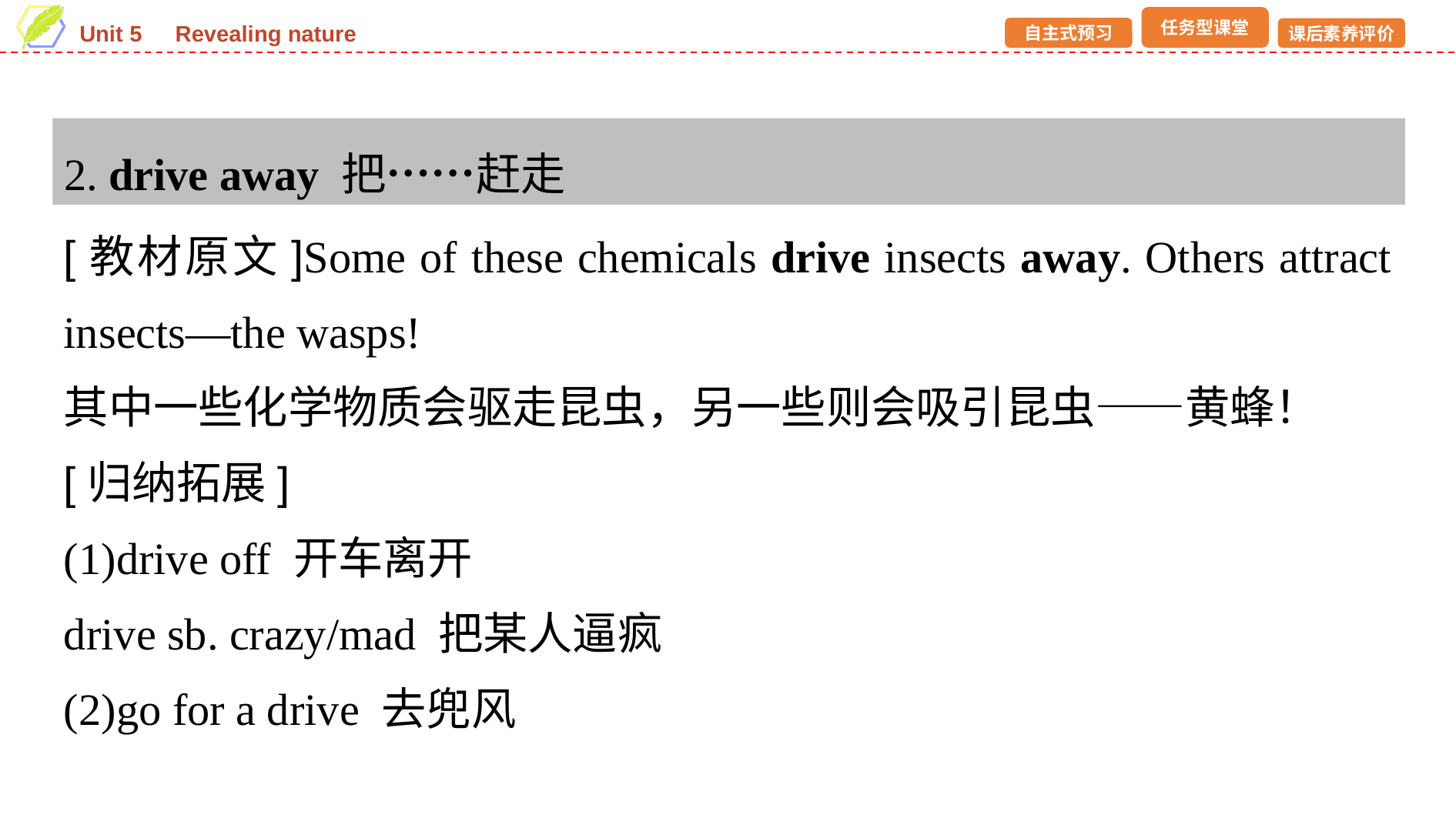

2. drive away 把……赶走
[教材原文]Some of these chemicals drive insects away. Others attract insects—the wasps!
其中一些化学物质会驱走昆虫，另一些则会吸引昆虫——黄蜂！
[归纳拓展]
(1)drive off 开车离开
drive sb. crazy/mad 把某人逼疯
(2)go for a drive 去兜风